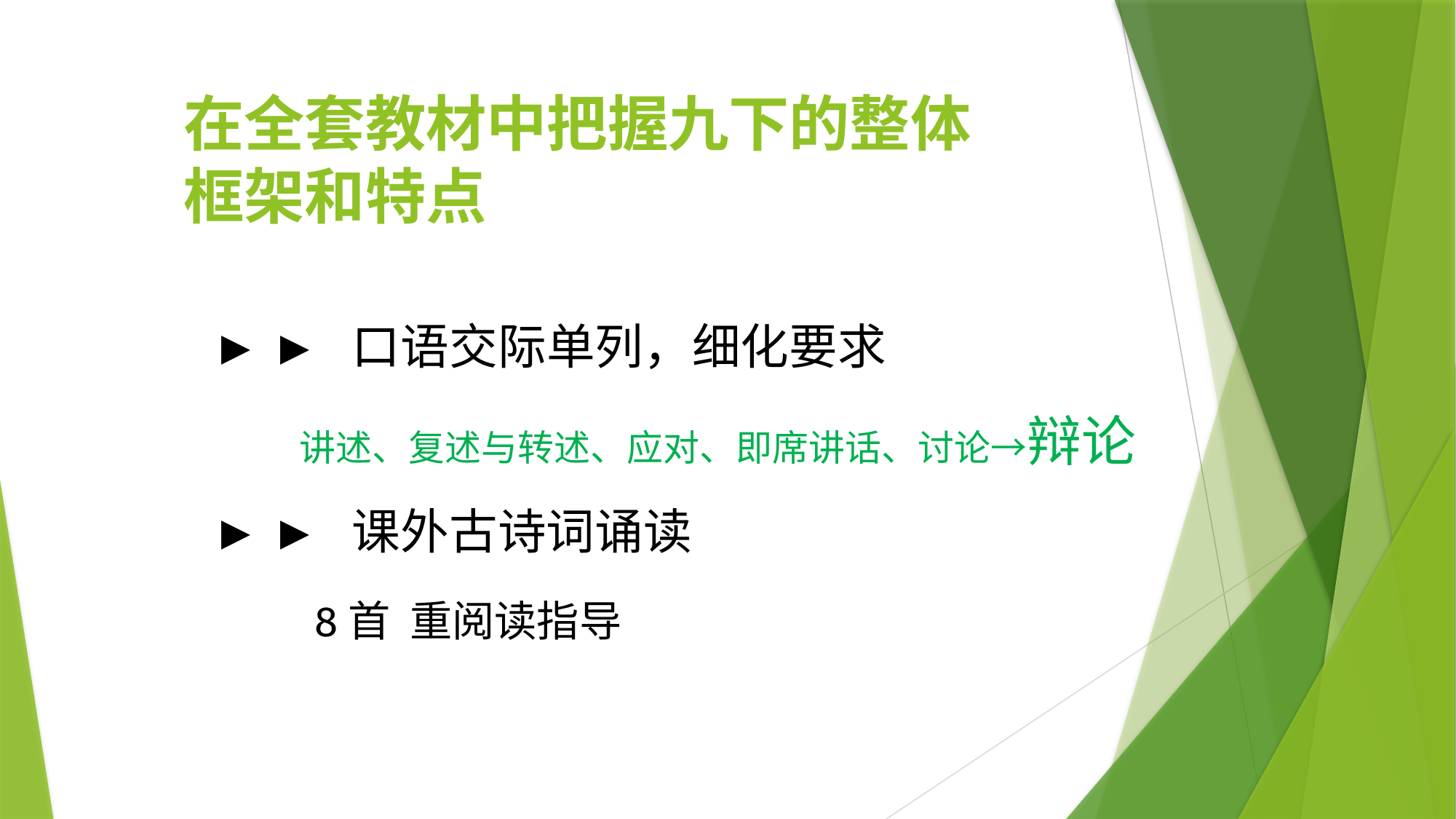

在全套教材中把握九下的整体
     框架和特点

► ►  口语交际单列，细化要求
       讲述、复述与转述、应对、即席讲话、讨论→辩论
► ►  课外古诗词诵读
        8首  重阅读指导